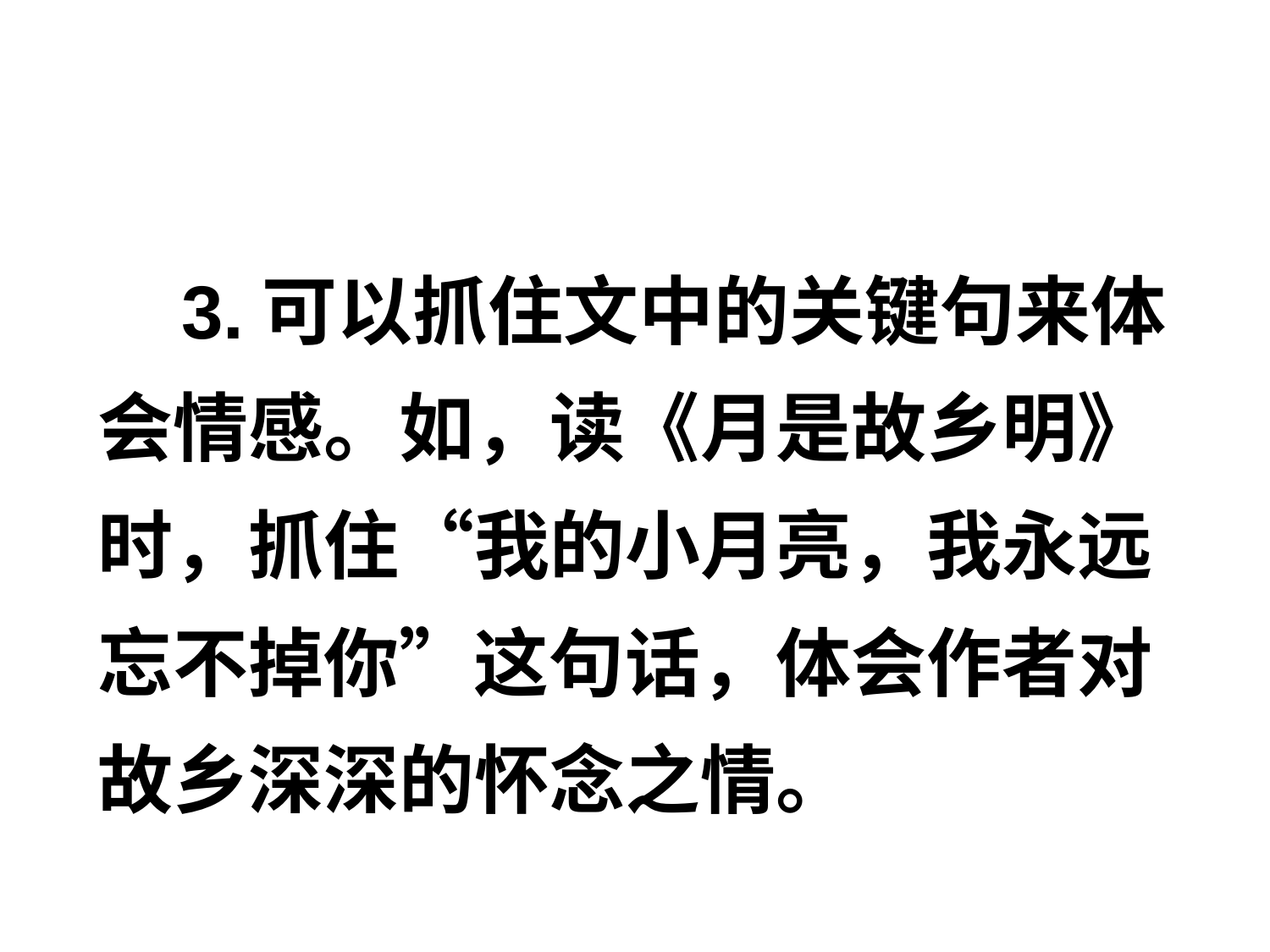

3.可以抓住文中的关键句来体会情感。如，读《月是故乡明》时，抓住“我的小月亮，我永远忘不掉你”这句话，体会作者对故乡深深的怀念之情。